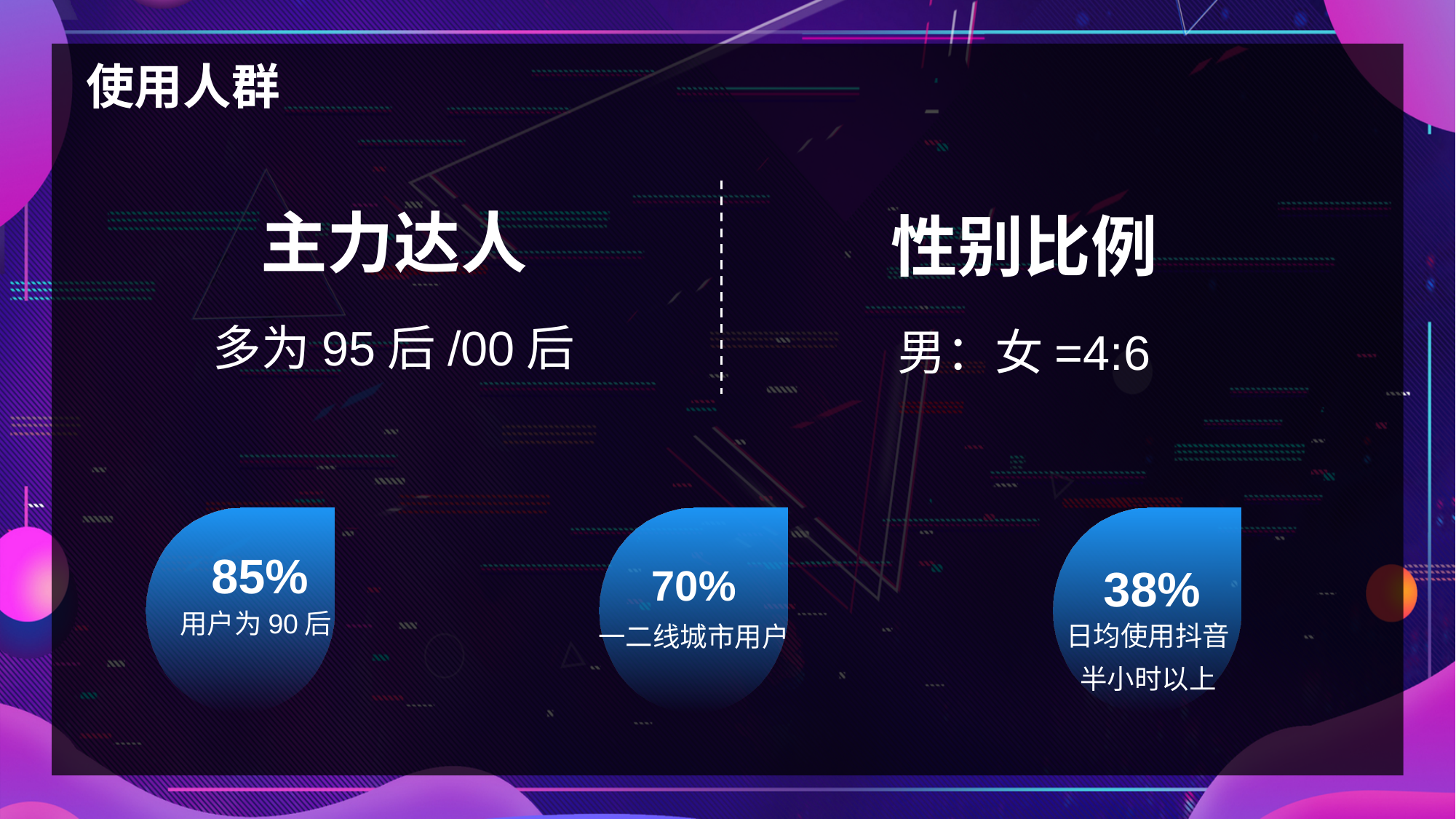

使用人群
主力达人
多为95后/00后
性别比例
男：女=4:6

85%
用户为90后

70%
一二线城市用户

38%
日均使用抖音
半小时以上